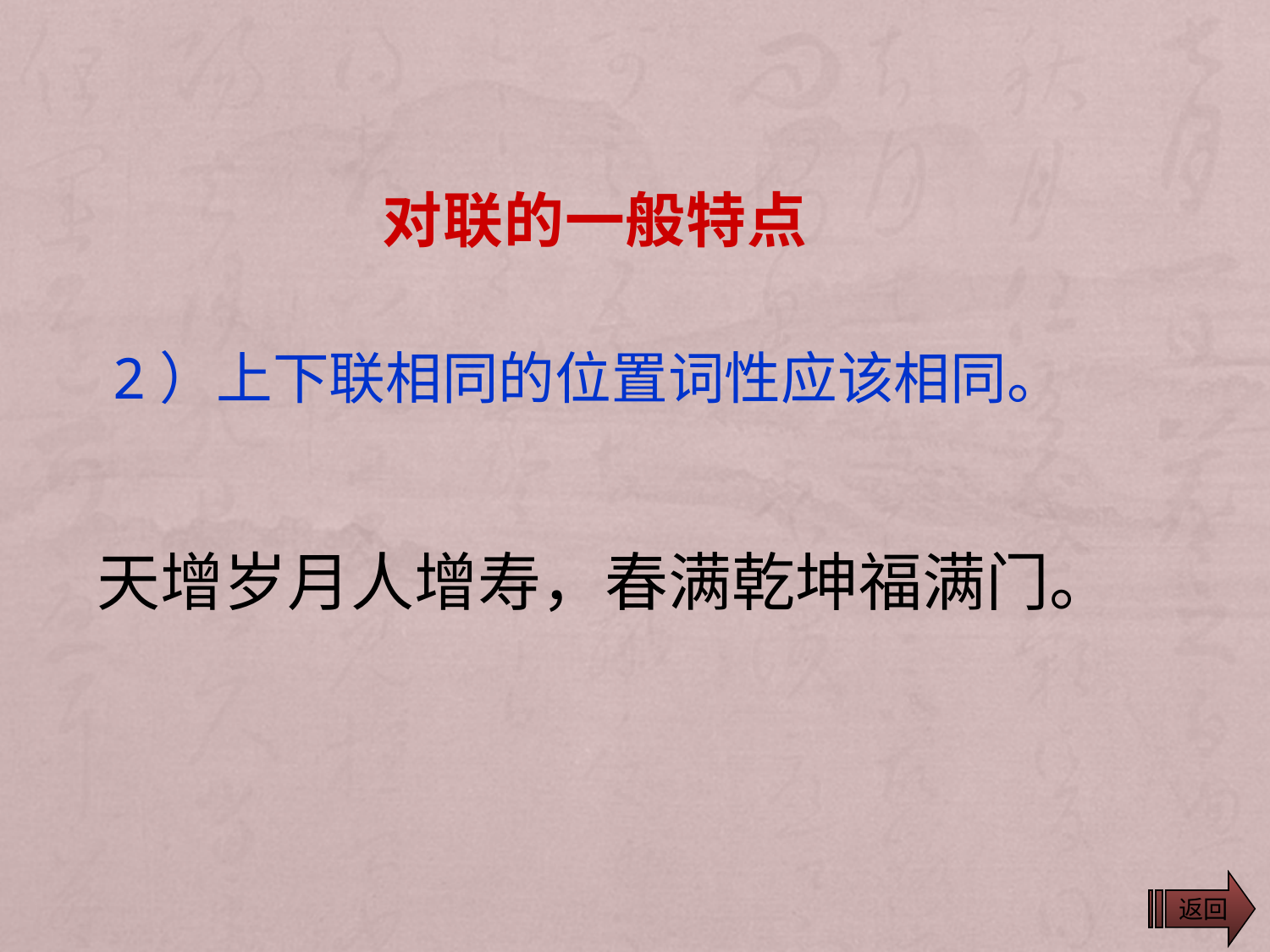

# 对联的一般特点
2）上下联相同的位置词性应该相同。
天增岁月人增寿，春满乾坤福满门。
返回